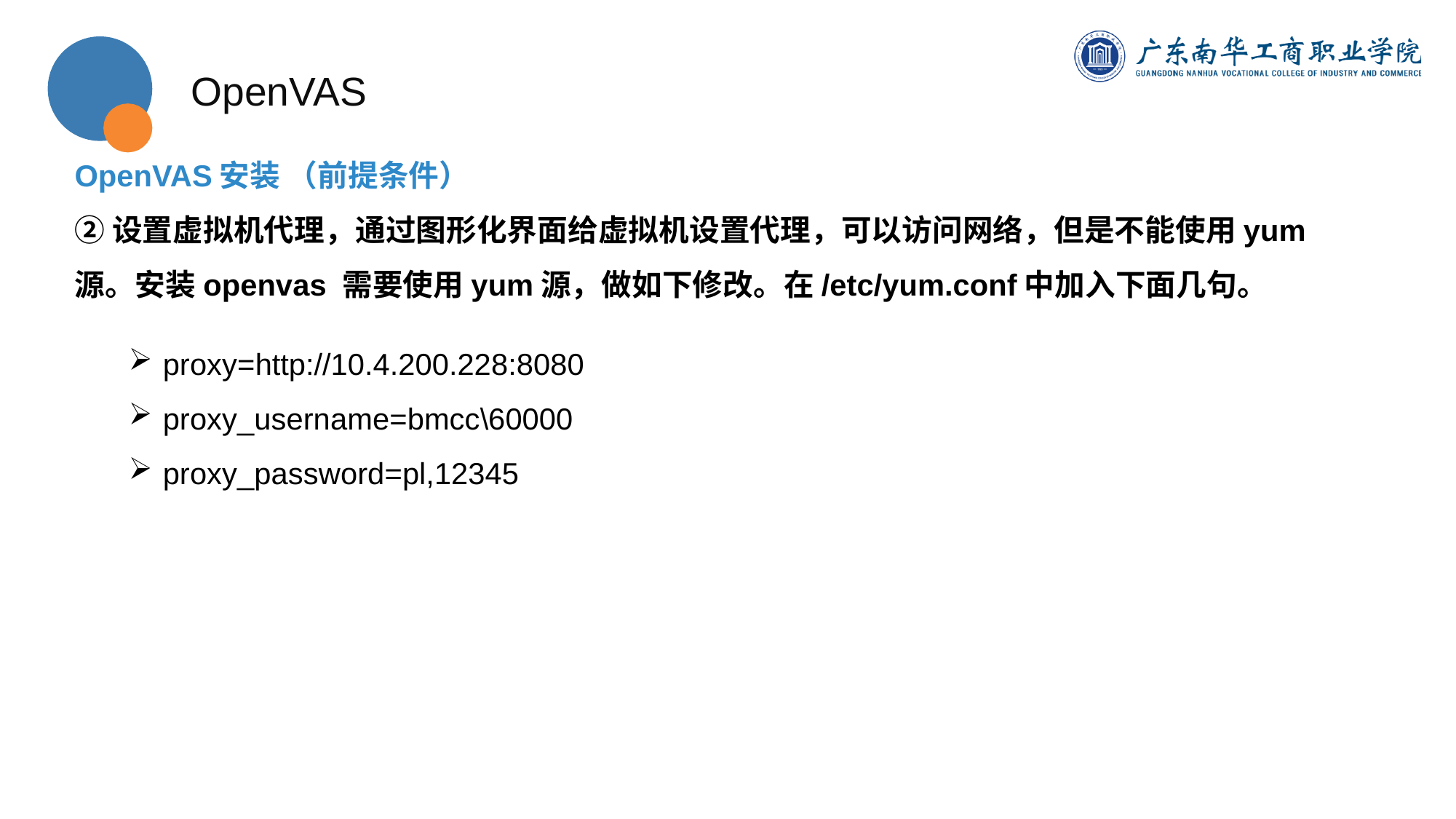

OpenVAS

OpenVAS安装 （前提条件）
②设置虚拟机代理，通过图形化界面给虚拟机设置代理，可以访问网络，但是不能使用yum源。安装openvas 需要使用yum源，做如下修改。在/etc/yum.conf中加入下面几句。
proxy=http://10.4.200.228:8080
proxy_username=bmcc\60000
proxy_password=pl,12345